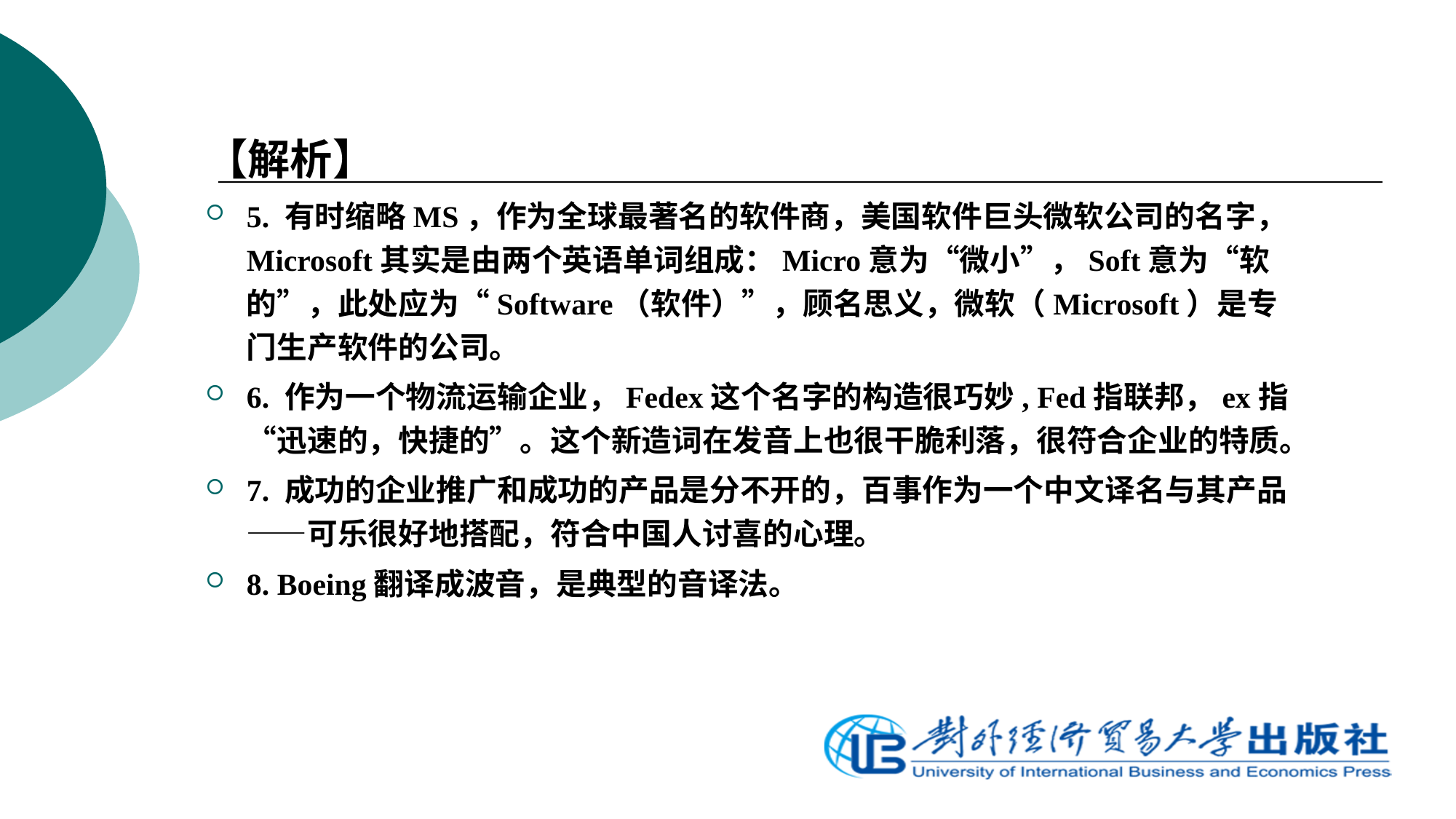

【解析】
5. 有时缩略MS，作为全球最著名的软件商，美国软件巨头微软公司的名字，Microsoft其实是由两个英语单词组成：Micro意为“微小”，Soft意为“软的”，此处应为“Software（软件）”，顾名思义，微软（Microsoft）是专门生产软件的公司。
6. 作为一个物流运输企业，Fedex这个名字的构造很巧妙, Fed指联邦，ex指“迅速的，快捷的”。这个新造词在发音上也很干脆利落，很符合企业的特质。
7. 成功的企业推广和成功的产品是分不开的，百事作为一个中文译名与其产品——可乐很好地搭配，符合中国人讨喜的心理。
8. Boeing翻译成波音，是典型的音译法。